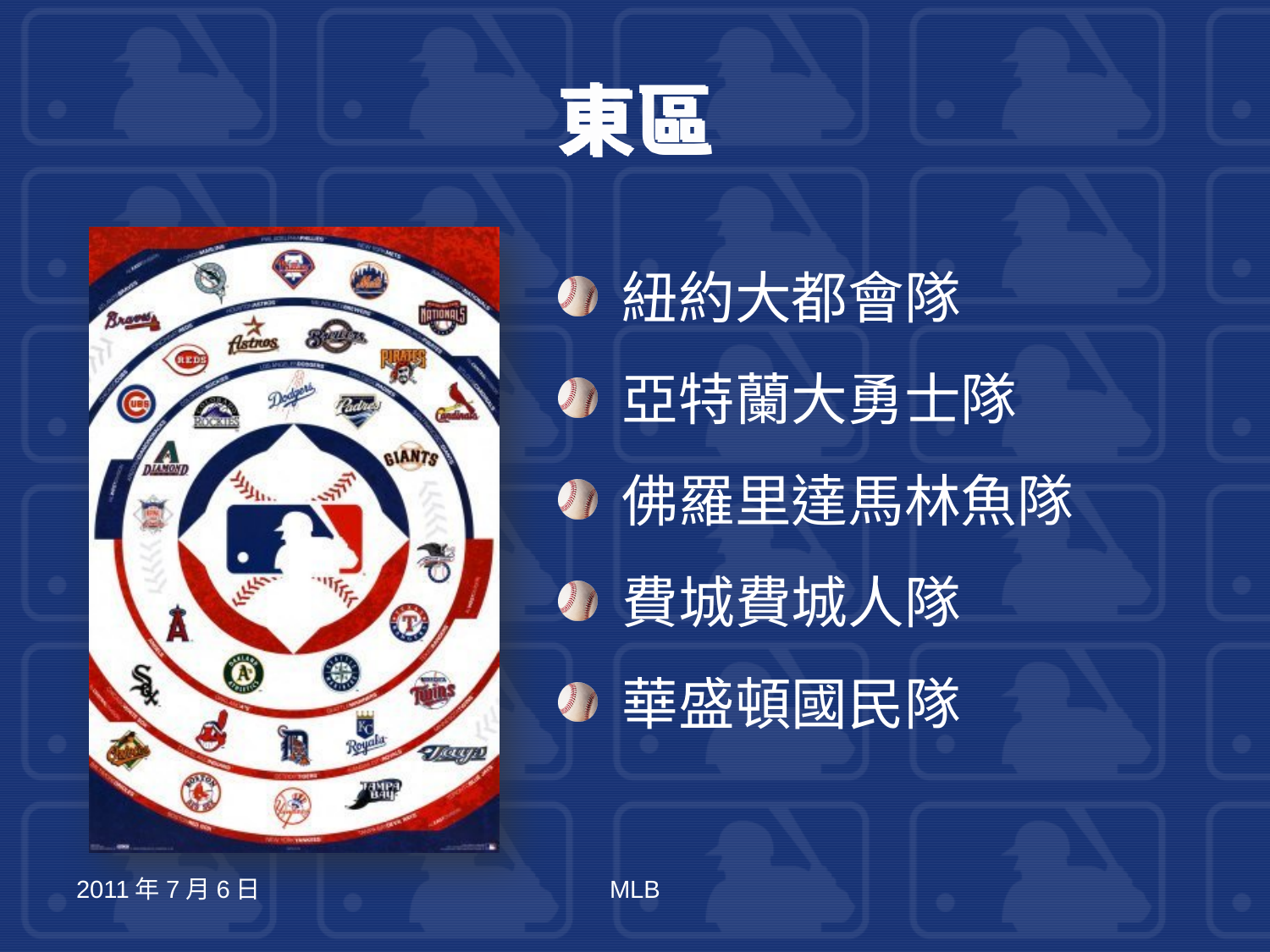

# 東區
紐約大都會隊
亞特蘭大勇士隊
佛羅里達馬林魚隊
費城費城人隊
華盛頓國民隊
2011年7月6日
MLB